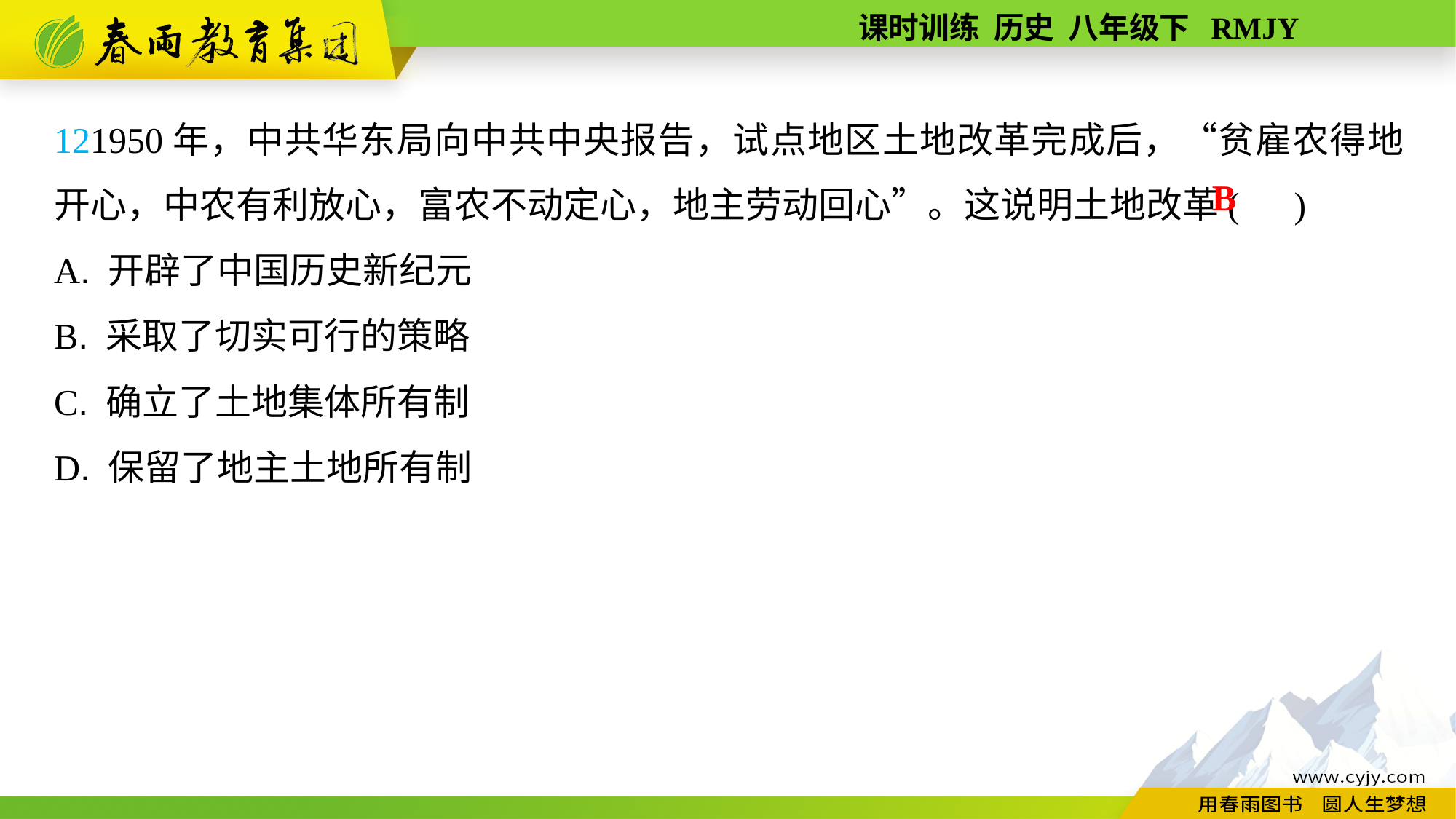

121950年，中共华东局向中共中央报告，试点地区土地改革完成后，“贫雇农得地开心，中农有利放心，富农不动定心，地主劳动回心”。这说明土地改革(      )
A. 开辟了中国历史新纪元
B. 采取了切实可行的策略
C. 确立了土地集体所有制
D. 保留了地主土地所有制
B